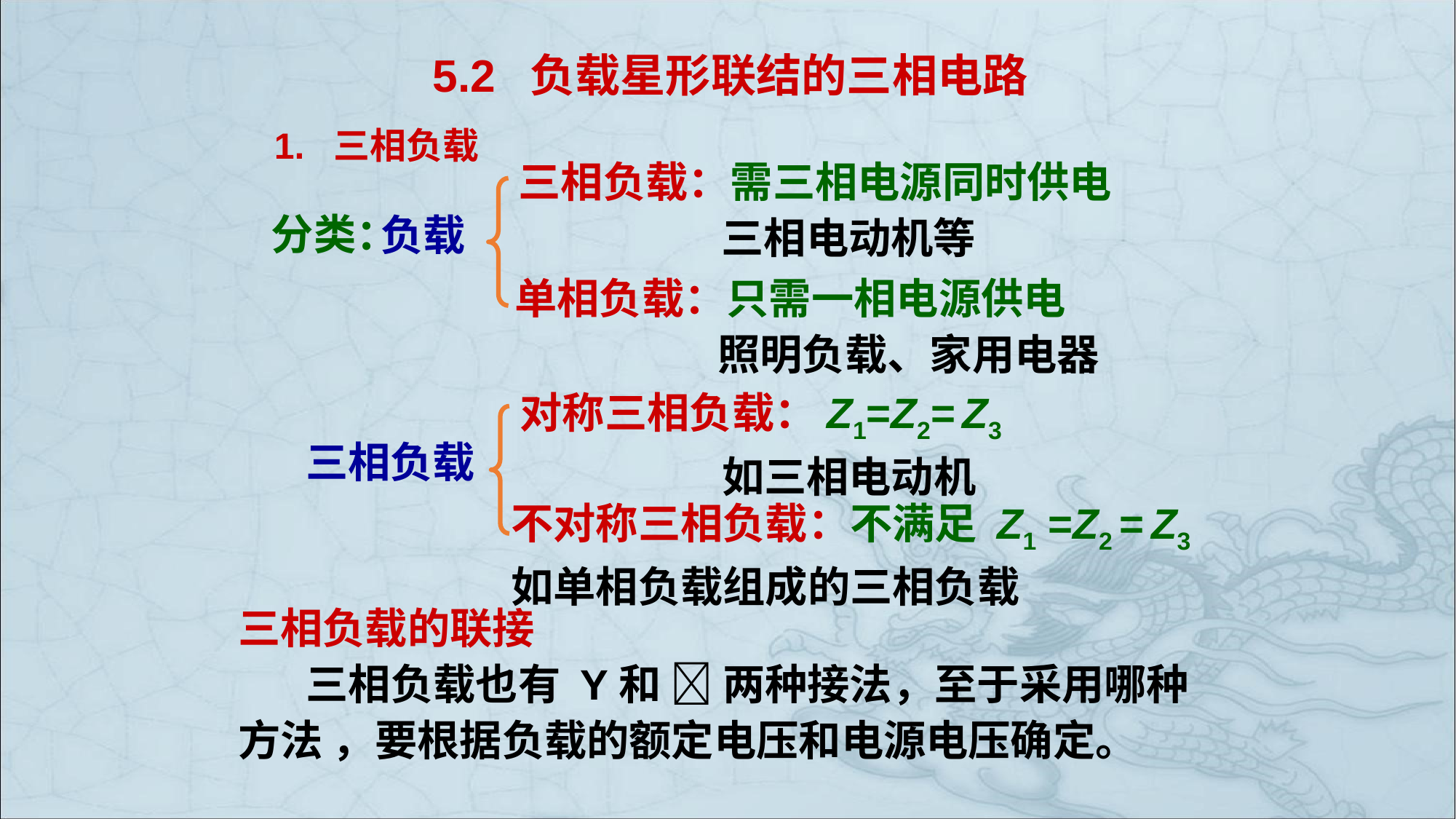

# 5.2  负载星形联结的三相电路
1.  三相负载
三相负载：需三相电源同时供电
                    三相电动机等

负载
分类：
单相负载：只需一相电源供电
                    照明负载、家用电器
对称三相负载：Z1=Z2= Z3
                                  如三相电动机

三相负载
不对称三相负载：不满足 Z1 =Z2 = Z3
如单相负载组成的三相负载
三相负载的联接
      三相负载也有 Y和 Δ 两种接法，至于采用哪种方法 ，要根据负载的额定电压和电源电压确定。